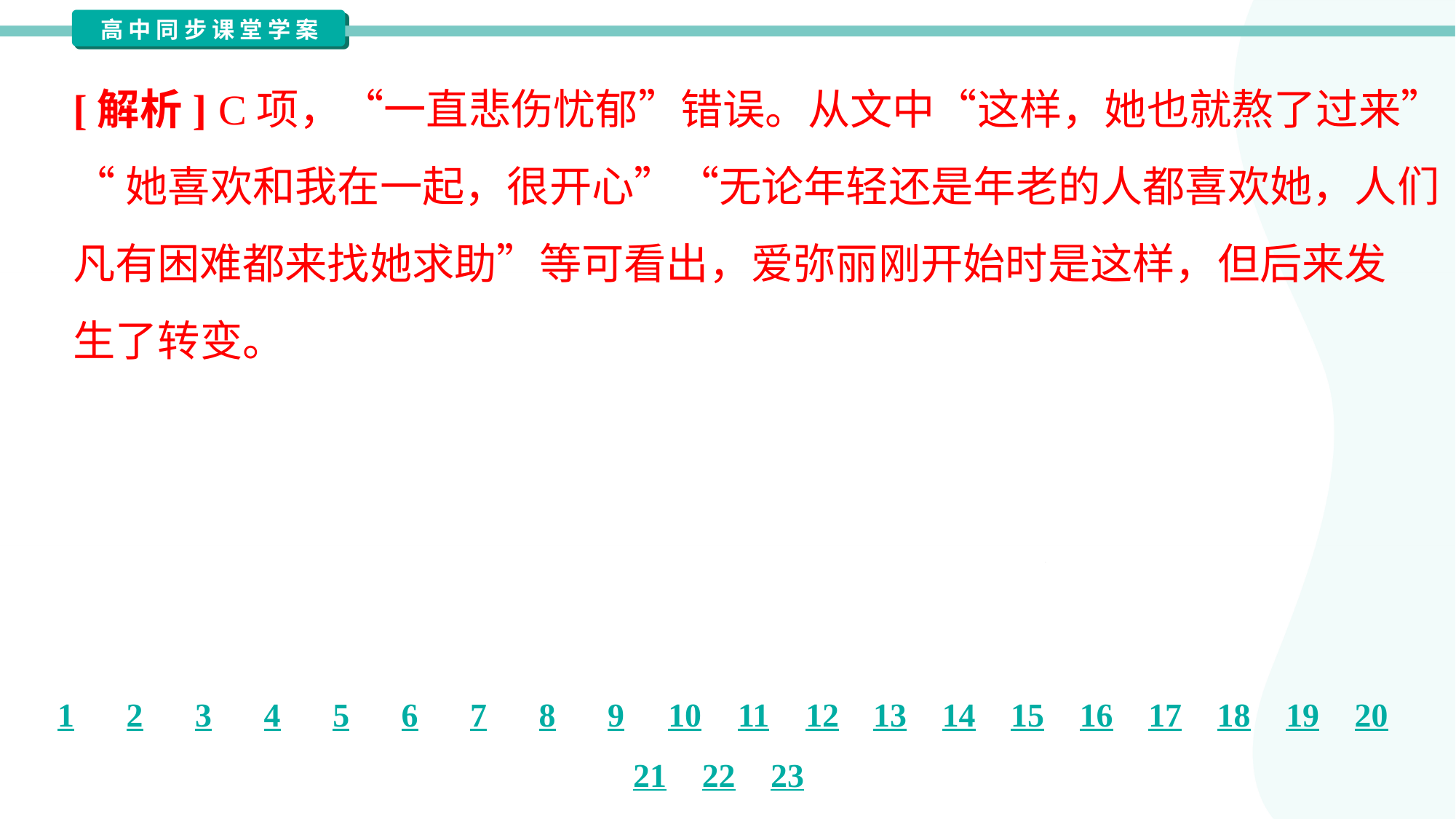

[解析] C项，“一直悲伤忧郁”错误。从文中“这样，她也就熬了过来”
“她喜欢和我在一起，很开心”“无论年轻还是年老的人都喜欢她，人们
凡有困难都来找她求助”等可看出，爱弥丽刚开始时是这样，但后来发
生了转变。